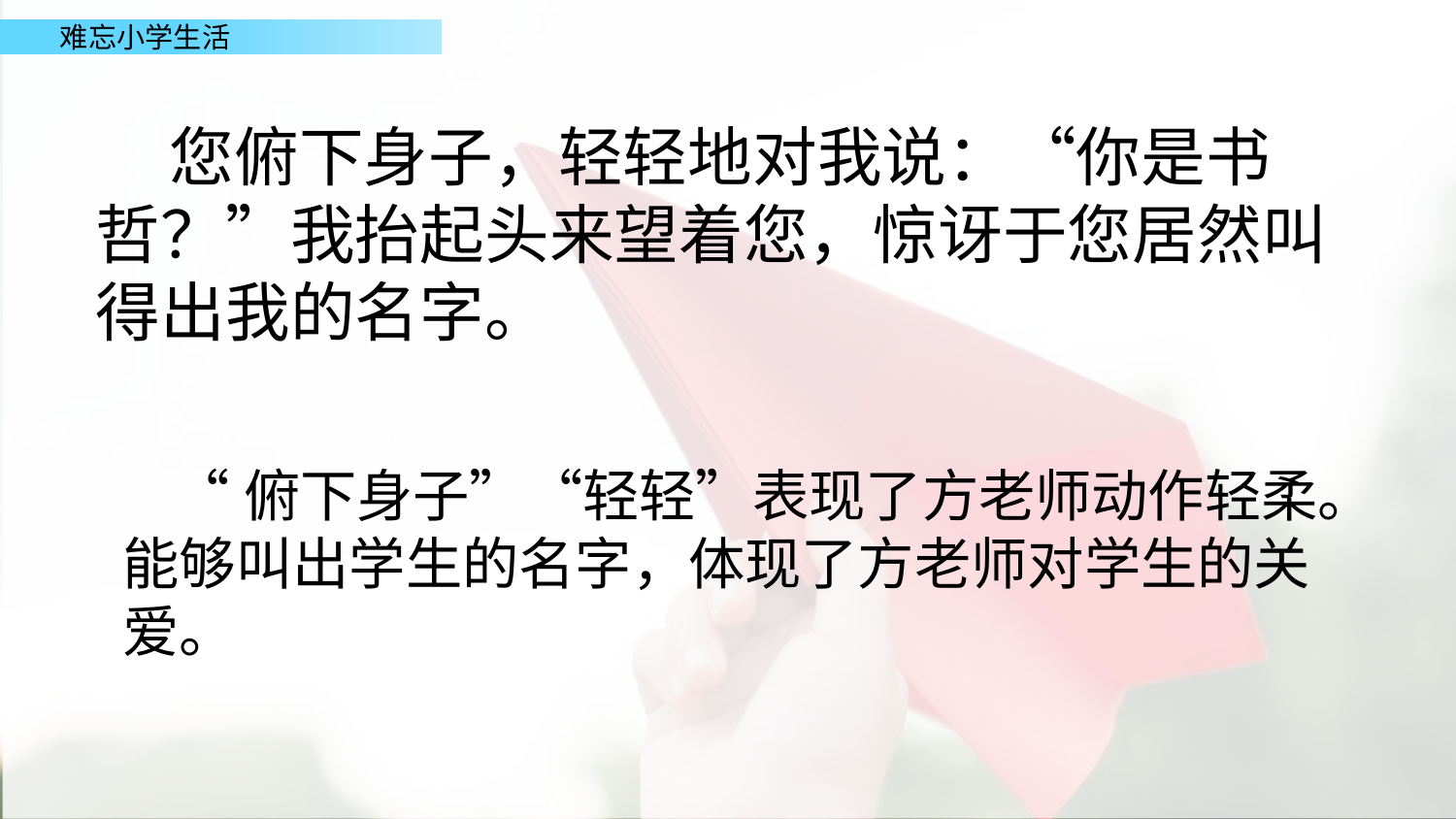

您俯下身子，轻轻地对我说：“你是书哲？”我抬起头来望着您，惊讶于您居然叫得出我的名字。
    “俯下身子”“轻轻”表现了方老师动作轻柔。能够叫出学生的名字，体现了方老师对学生的关爱。